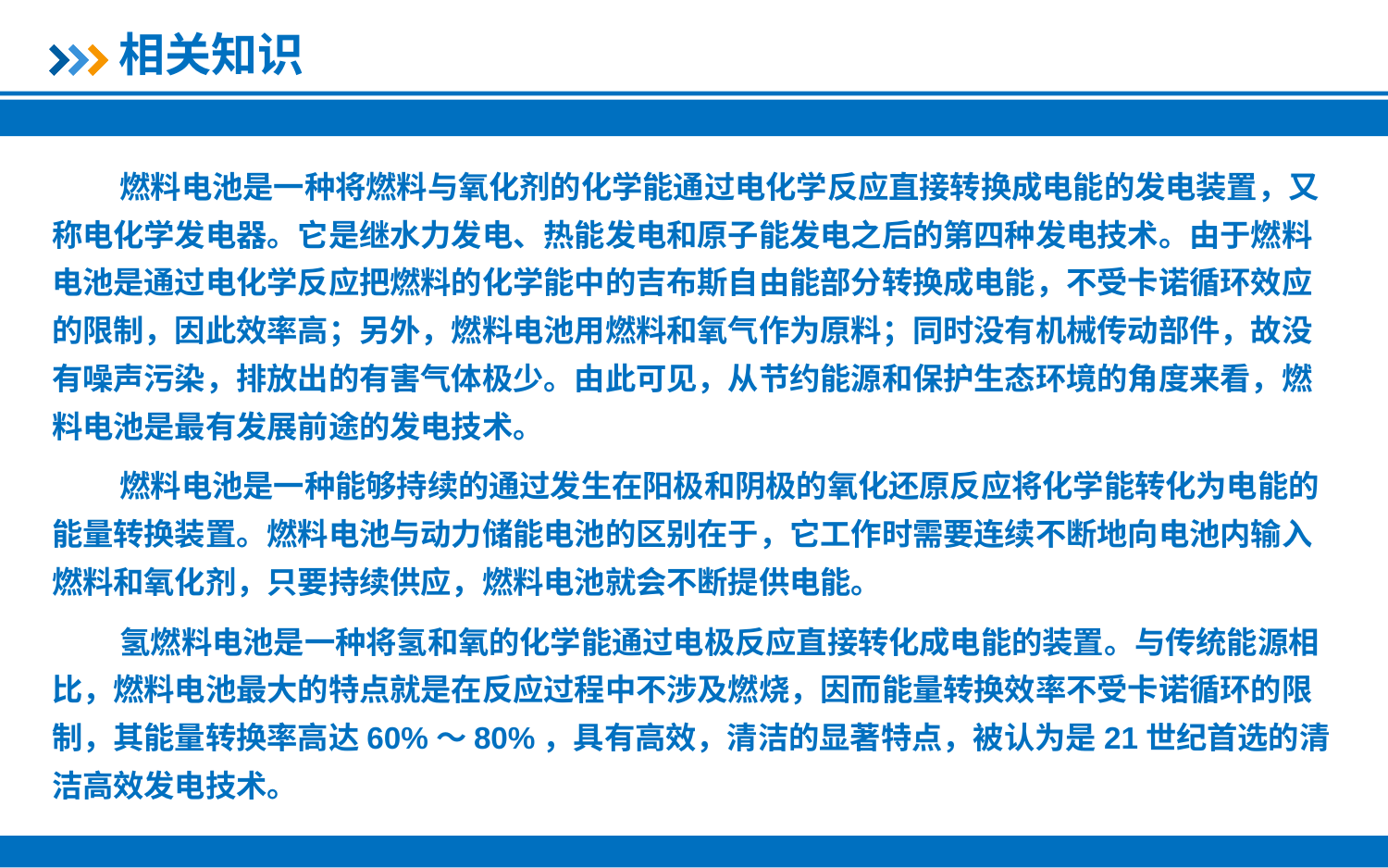

相关知识
燃料电池是一种将燃料与氧化剂的化学能通过电化学反应直接转换成电能的发电装置，又称电化学发电器。它是继水力发电、热能发电和原子能发电之后的第四种发电技术。由于燃料电池是通过电化学反应把燃料的化学能中的吉布斯自由能部分转换成电能，不受卡诺循环效应的限制，因此效率高；另外，燃料电池用燃料和氧气作为原料；同时没有机械传动部件，故没有噪声污染，排放出的有害气体极少。由此可见，从节约能源和保护生态环境的角度来看，燃料电池是最有发展前途的发电技术。
燃料电池是一种能够持续的通过发生在阳极和阴极的氧化还原反应将化学能转化为电能的能量转换装置。燃料电池与动力储能电池的区别在于，它工作时需要连续不断地向电池内输入燃料和氧化剂，只要持续供应，燃料电池就会不断提供电能。
氢燃料电池是一种将氢和氧的化学能通过电极反应直接转化成电能的装置。与传统能源相比，燃料电池最大的特点就是在反应过程中不涉及燃烧，因而能量转换效率不受卡诺循环的限制，其能量转换率高达60%～80%，具有高效，清洁的显著特点，被认为是21世纪首选的清洁高效发电技术。